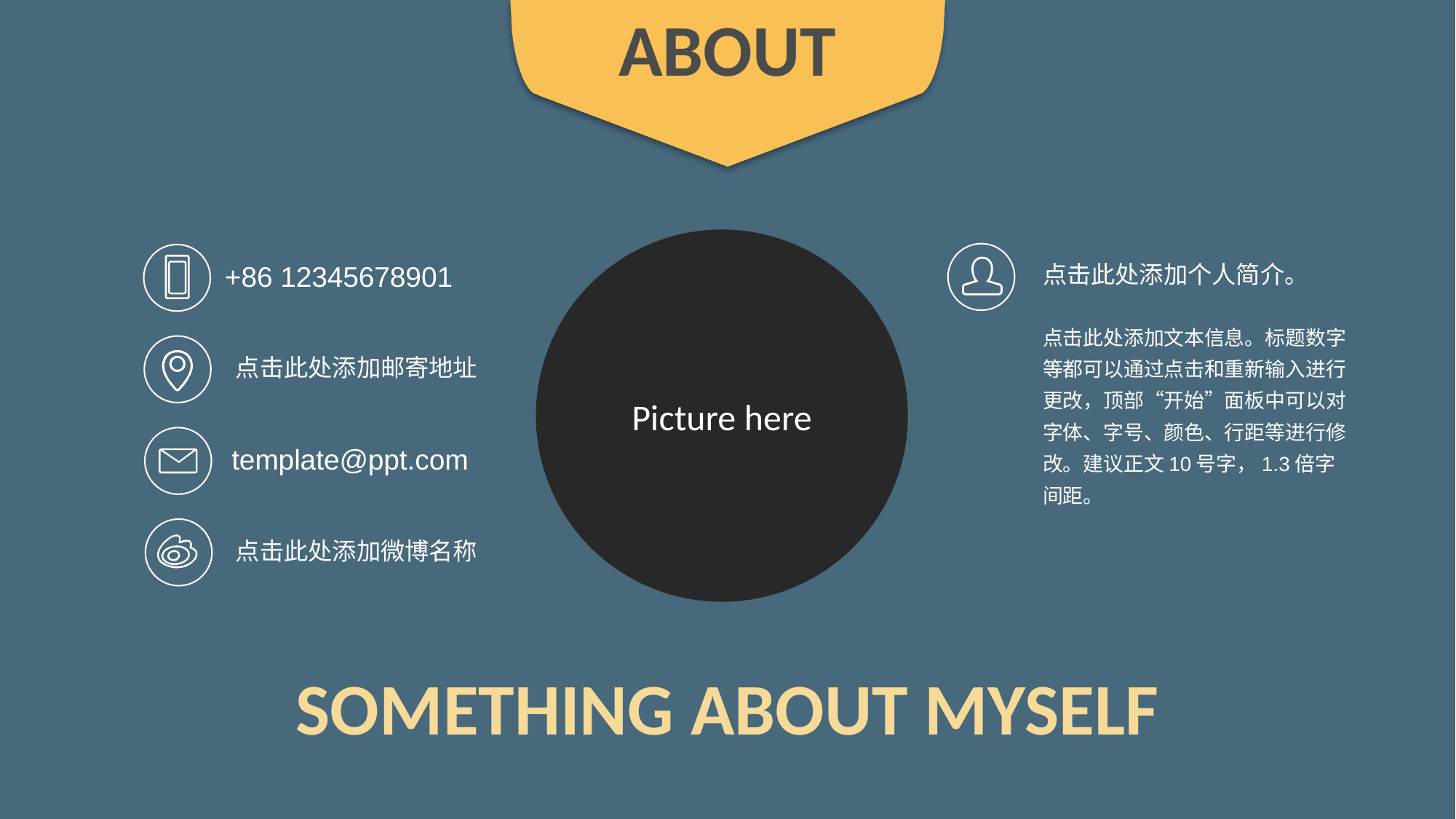

ABOUT
Picture here

+86 12345678901
点击此处添加个人简介。

点击此处添加文本信息。标题数字等都可以通过点击和重新输入进行更改，顶部“开始”面板中可以对字体、字号、颜色、行距等进行修改。建议正文10号字，1.3倍字间距。

点击此处添加邮寄地址

template@ppt.com

点击此处添加微博名称
SOMETHING ABOUT MYSELF